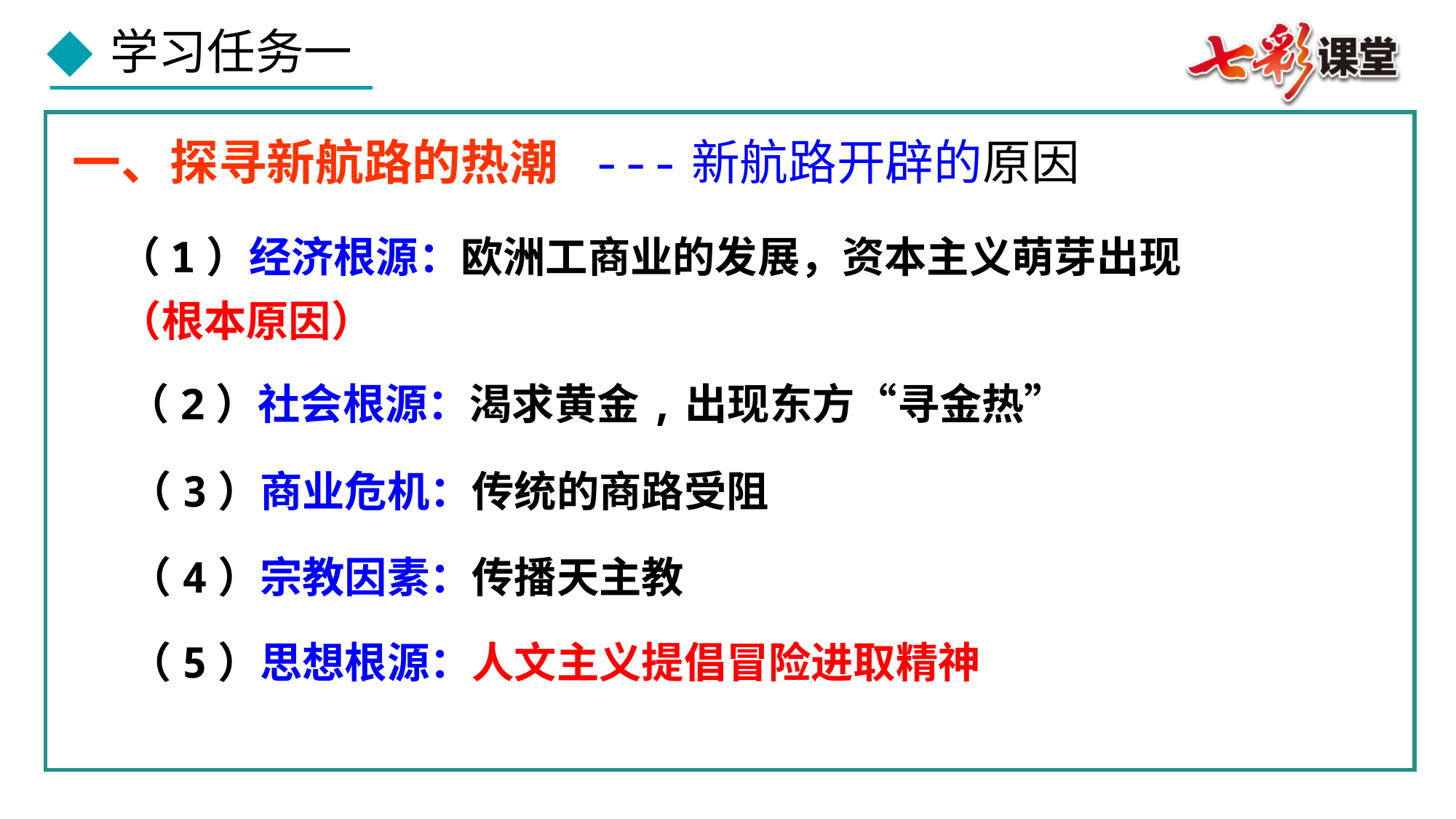

一、探寻新航路的热潮  ---新航路开辟的原因
（1）经济根源：欧洲工商业的发展，资本主义萌芽出现
（根本原因）
（2）社会根源：渴求黄金,出现东方“寻金热”
（3）商业危机：传统的商路受阻
（4）宗教因素：传播天主教
（5）思想根源：人文主义提倡冒险进取精神